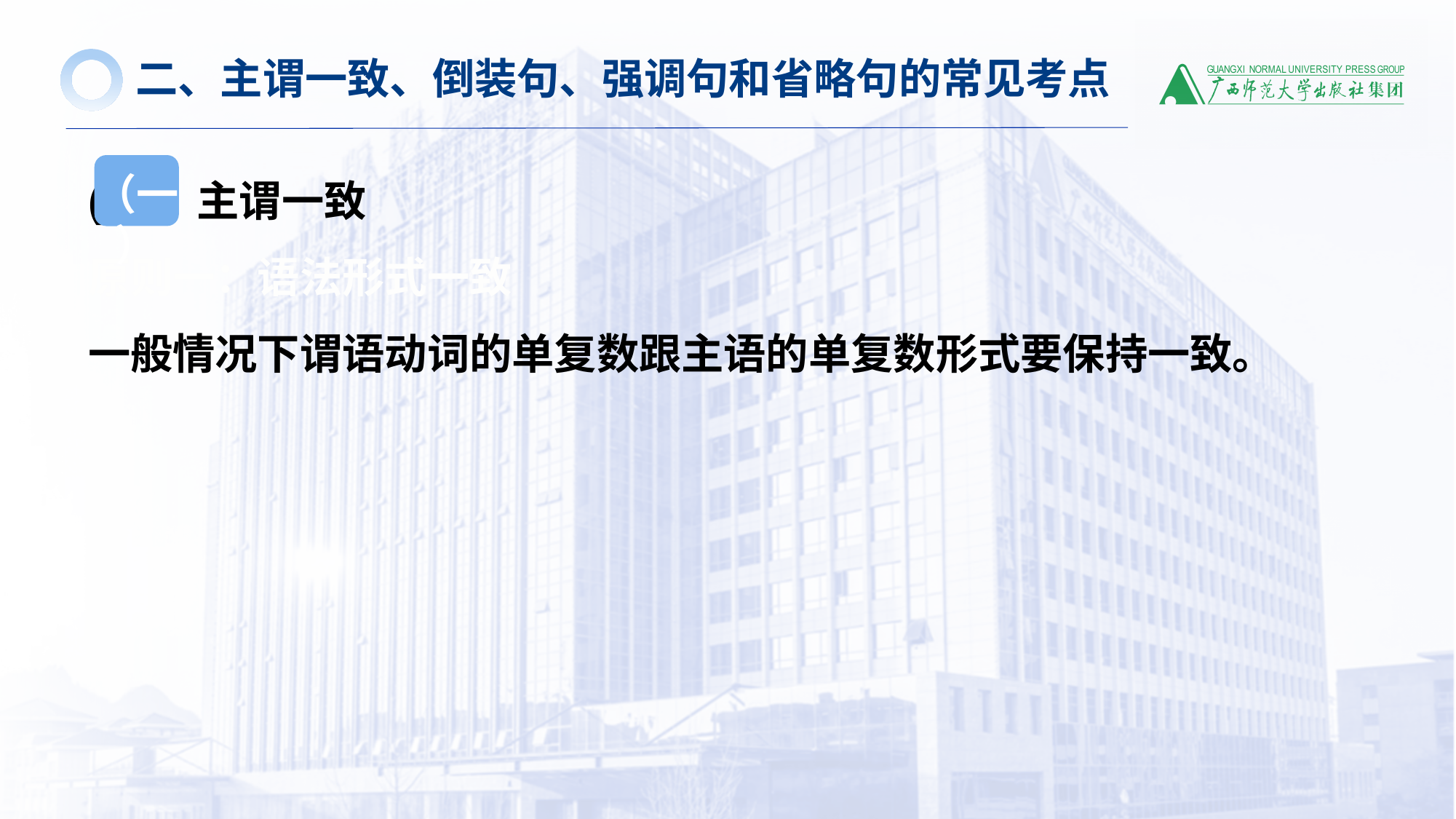

二、主谓一致、倒装句、强调句和省略句的常见考点

(一）主谓一致
原则一：语法形式一致
一般情况下谓语动词的单复数跟主语的单复数形式要保持一致。

（一）